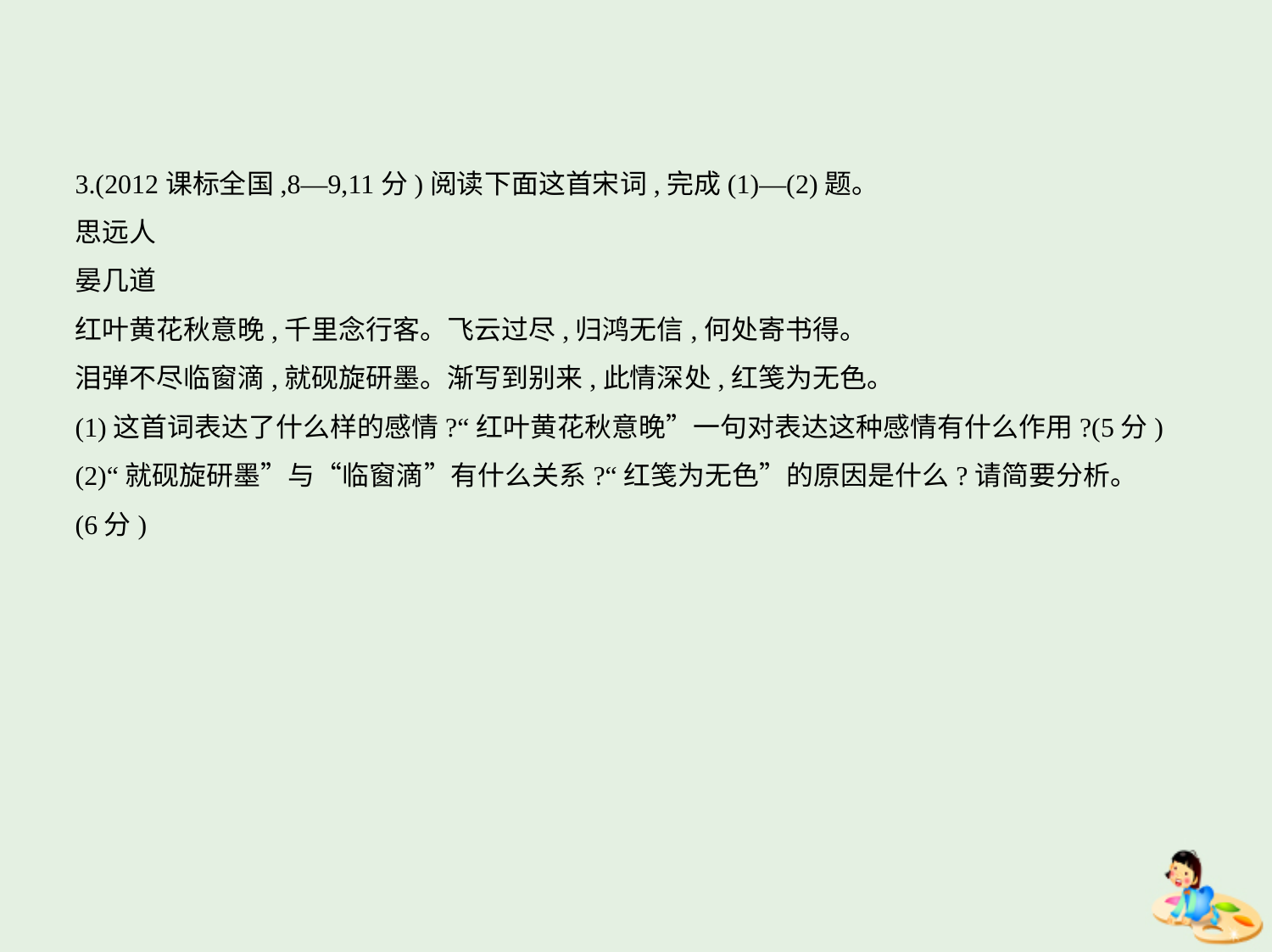

3.(2012课标全国,8—9,11分)阅读下面这首宋词,完成(1)—(2)题。
思远人
晏几道
红叶黄花秋意晚,千里念行客。飞云过尽,归鸿无信,何处寄书得。
泪弹不尽临窗滴,就砚旋研墨。渐写到别来,此情深处,红笺为无色。
(1)这首词表达了什么样的感情?“红叶黄花秋意晚”一句对表达这种感情有什么作用?(5分)
(2)“就砚旋研墨”与“临窗滴”有什么关系?“红笺为无色”的原因是什么?请简要分析。
(6分)